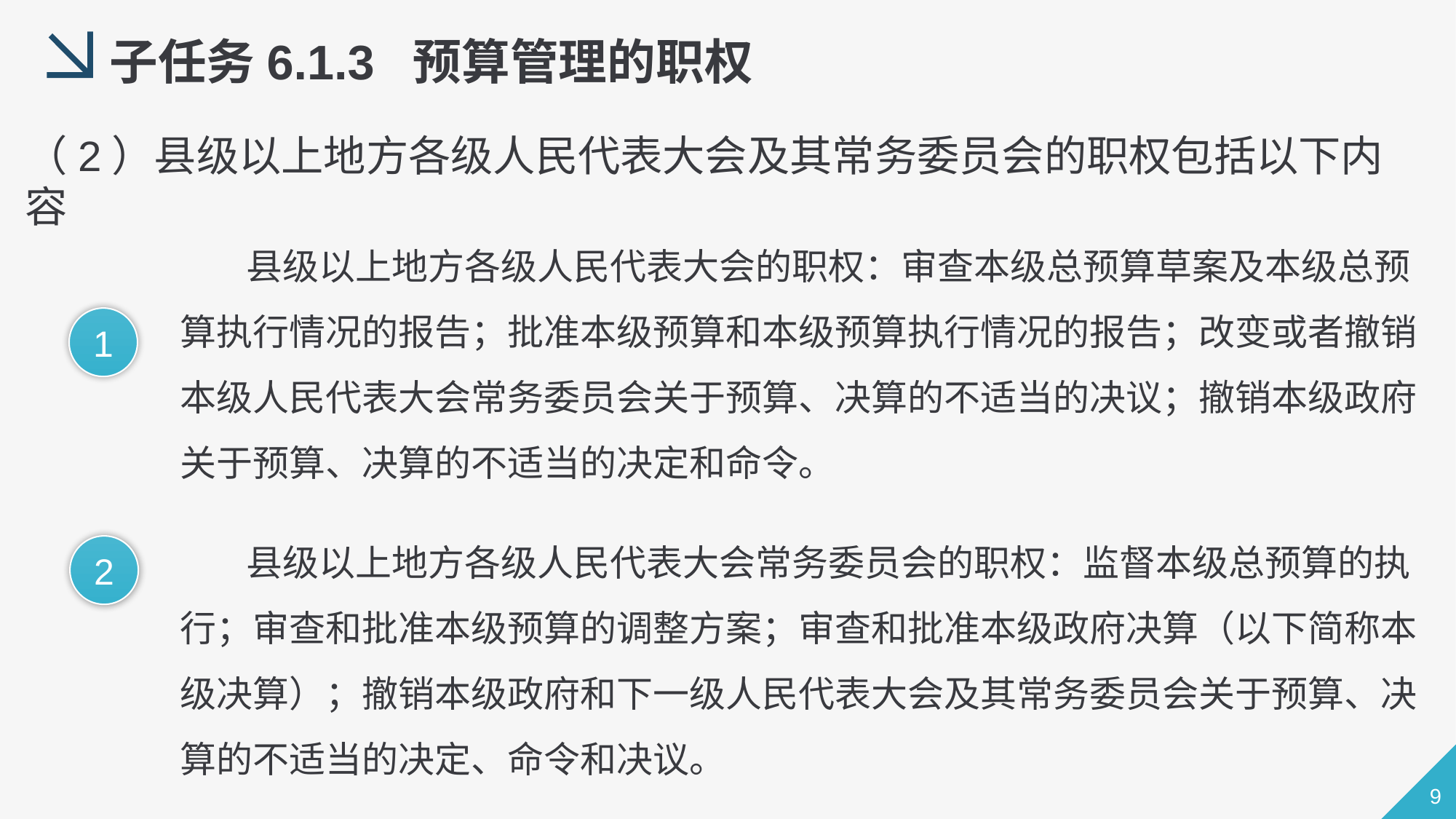

子任务6.1.3  预算管理的职权

（2）县级以上地方各级人民代表大会及其常务委员会的职权包括以下内容
       县级以上地方各级人民代表大会的职权：审查本级总预算草案及本级总预算执行情况的报告；批准本级预算和本级预算执行情况的报告；改变或者撤销本级人民代表大会常务委员会关于预算、决算的不适当的决议；撤销本级政府关于预算、决算的不适当的决定和命令。
1
       县级以上地方各级人民代表大会常务委员会的职权：监督本级总预算的执行；审查和批准本级预算的调整方案；审查和批准本级政府决算（以下简称本级决算）；撤销本级政府和下一级人民代表大会及其常务委员会关于预算、决算的不适当的决定、命令和决议。
2